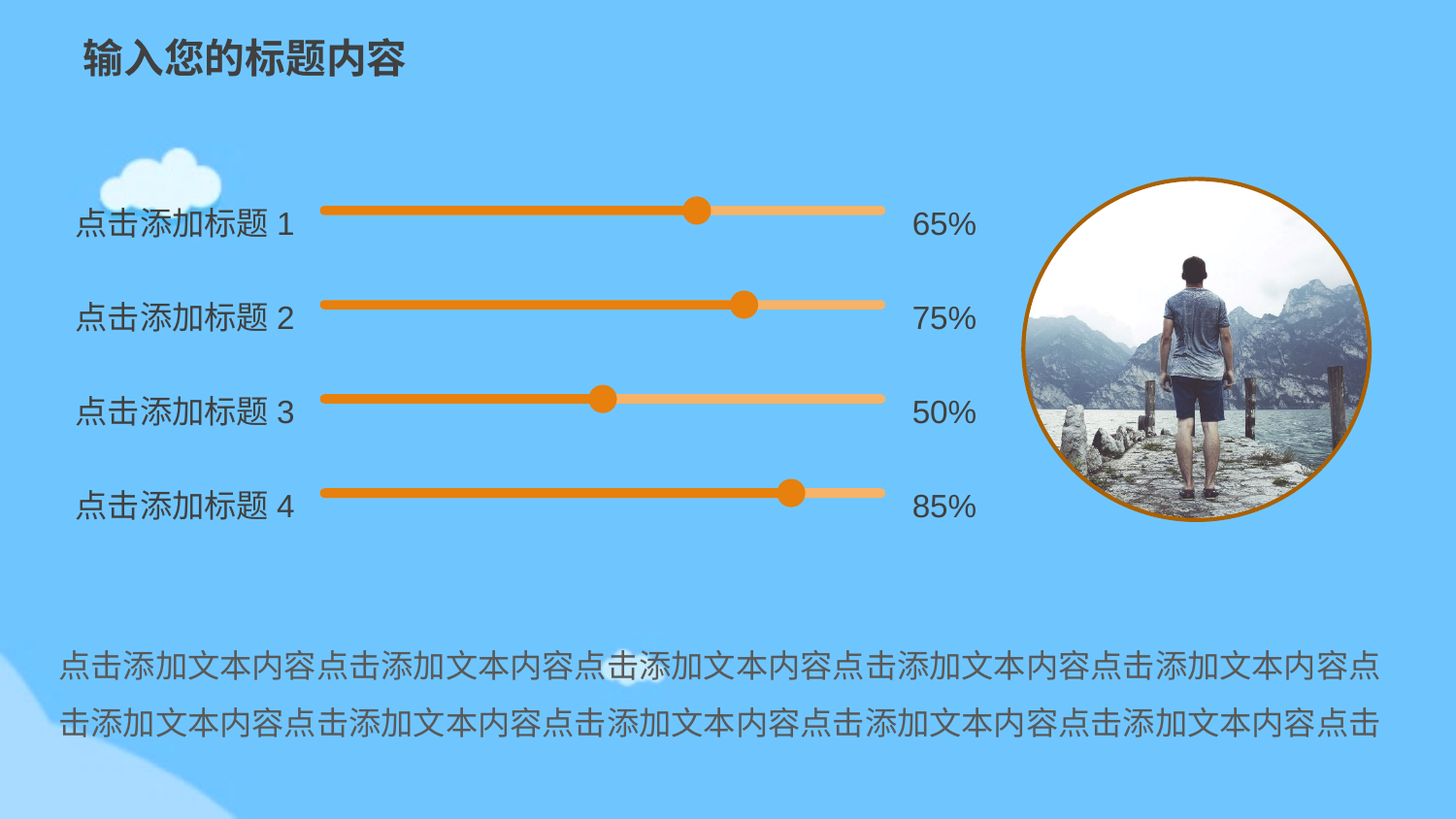

输入您的标题内容

点击添加标题1
65%

75%
点击添加标题2

点击添加标题3
50%

点击添加标题4
85%

点击添加文本内容点击添加文本内容点击添加文本内容点击添加文本内容点击添加文本内容点击添加文本内容点击添加文本内容点击添加文本内容点击添加文本内容点击添加文本内容点击